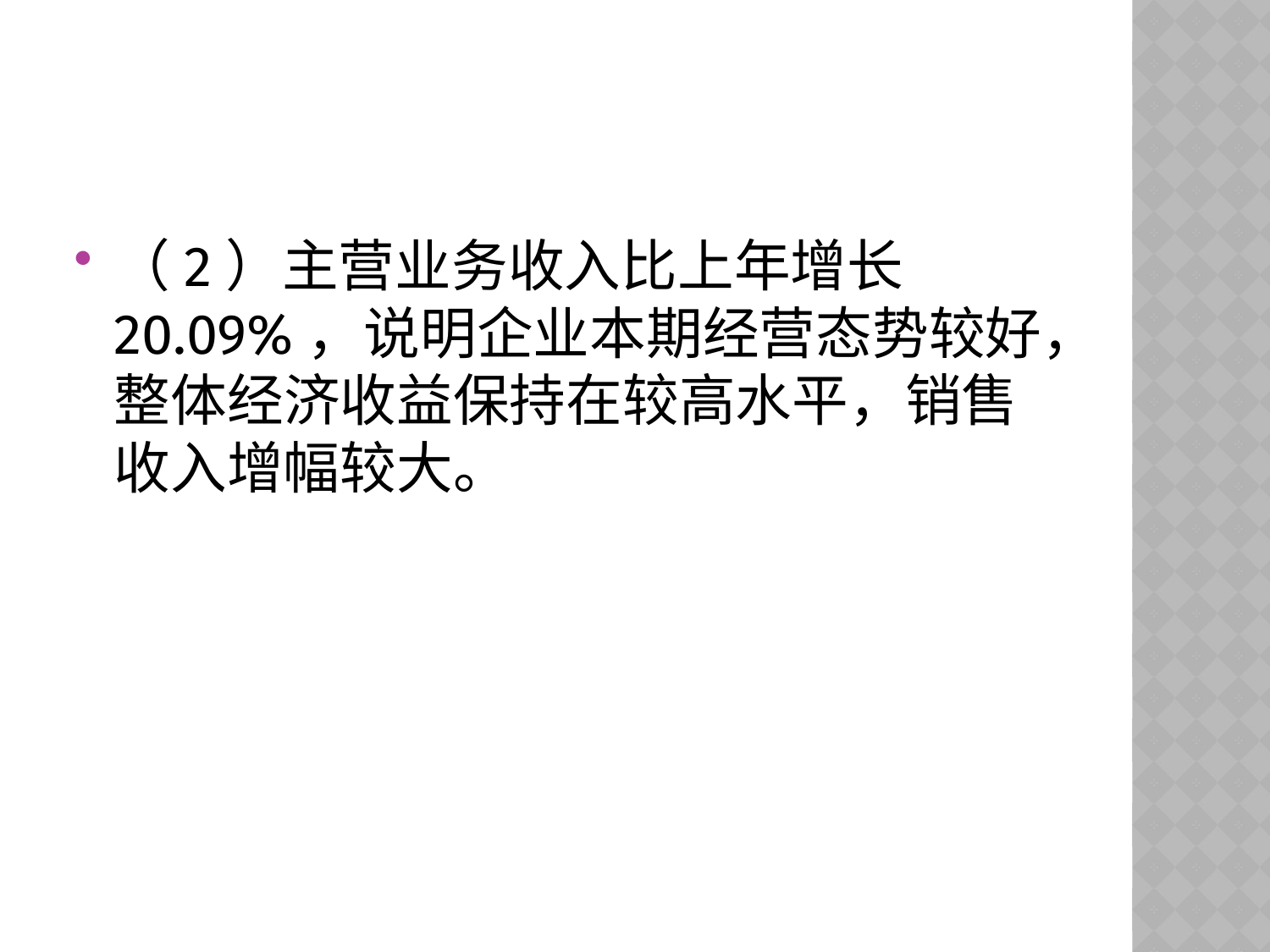

#
（2）主营业务收入比上年增长20.09%，说明企业本期经营态势较好，整体经济收益保持在较高水平，销售收入增幅较大。